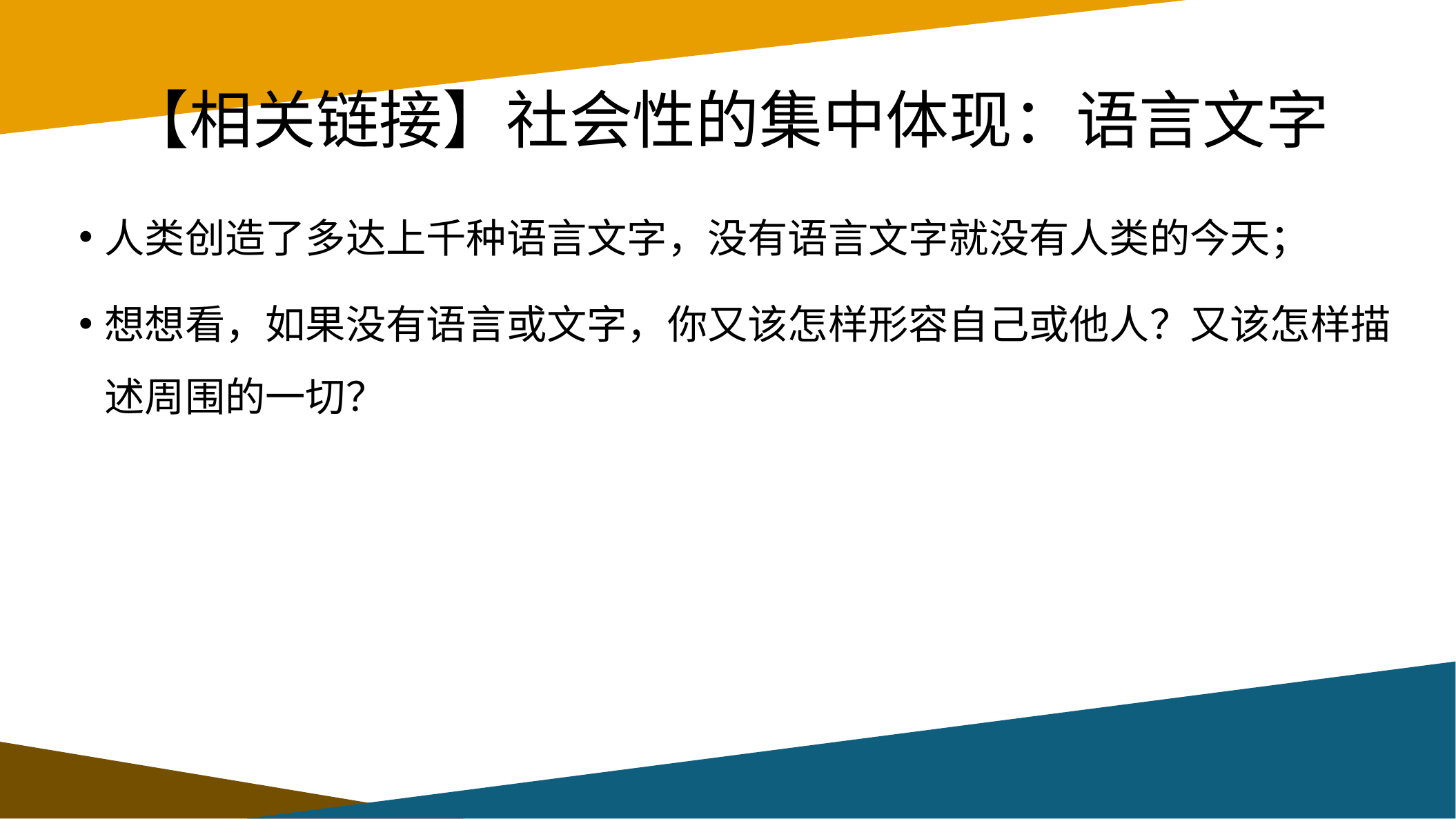

# 【相关链接】社会性的集中体现：语言文字
人类创造了多达上千种语言文字，没有语言文字就没有人类的今天；
想想看，如果没有语言或文字，你又该怎样形容自己或他人？又该怎样描述周围的一切？